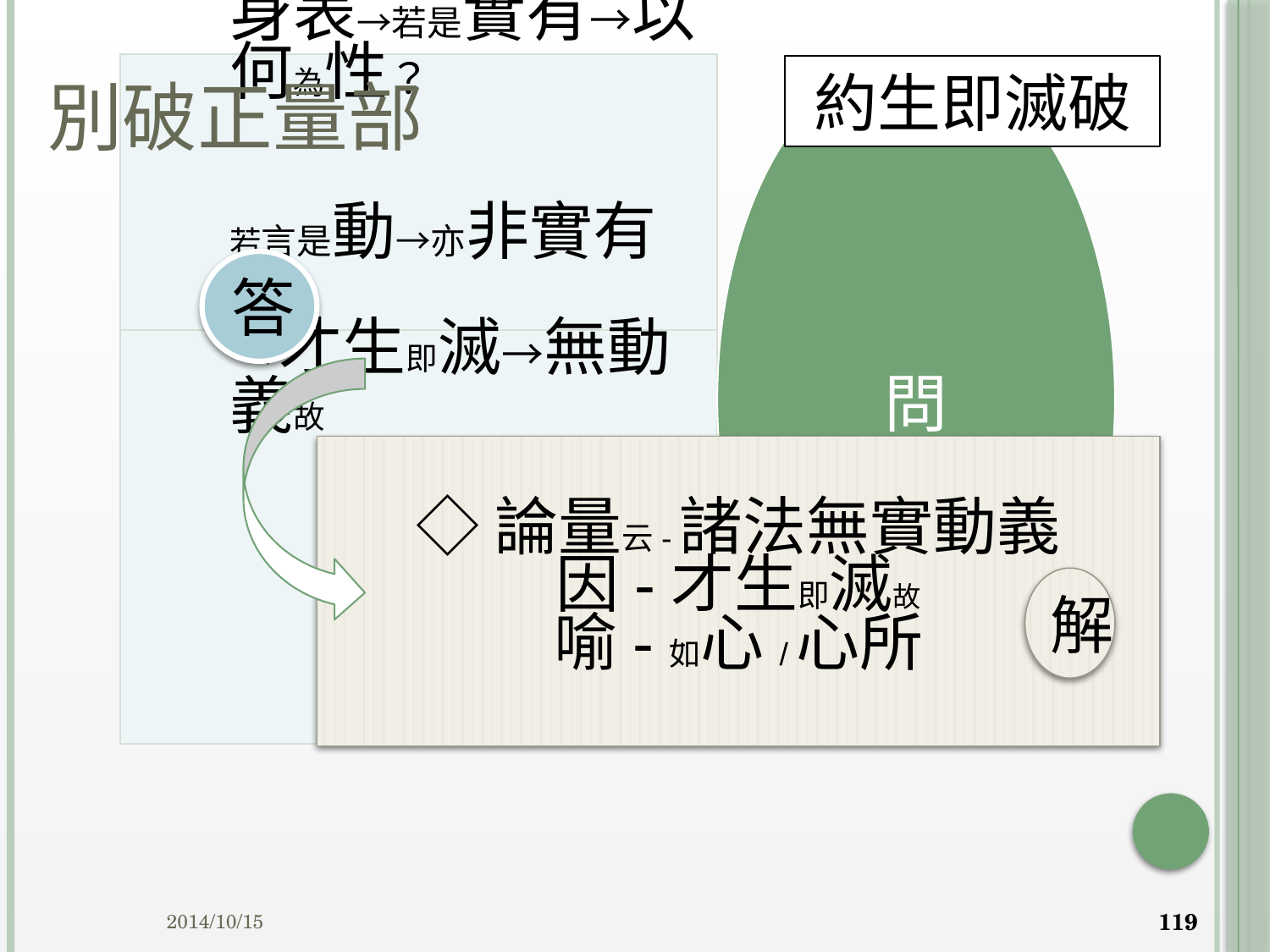

# 別破正量部
問
身表→若是實有→以何為性？
約生即滅破
答

◇論量云-諸法無實動義
因-才生即滅故
喻-如心/心所
解
2014/10/15
119